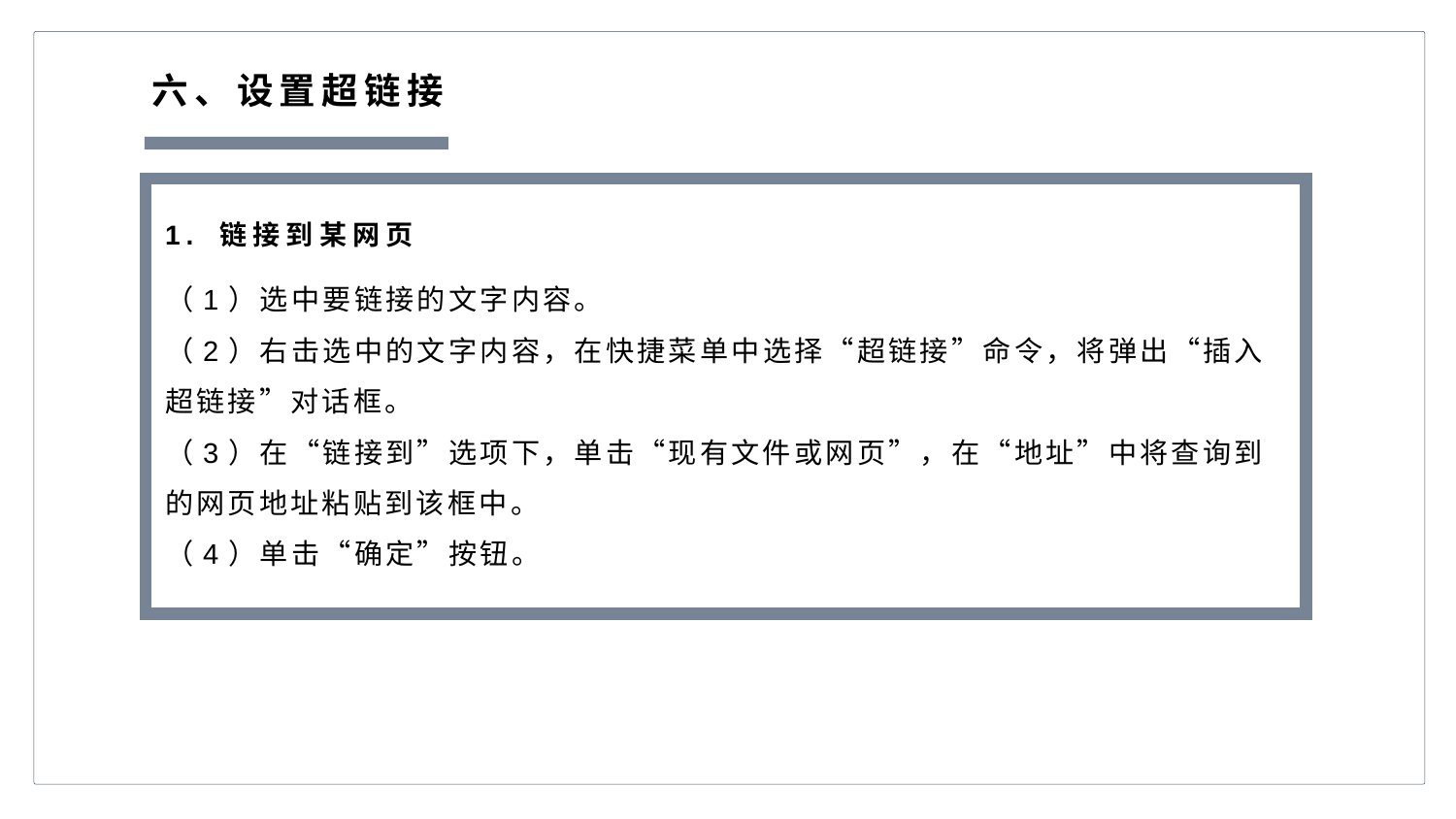

六、设置超链接

1. 链接到某网页
（1）选中要链接的文字内容。
（2）右击选中的文字内容，在快捷菜单中选择“超链接”命令，将弹出“插入超链接”对话框。
（3）在“链接到”选项下，单击“现有文件或网页”，在“地址”中将查询到的网页地址粘贴到该框中。
（4）单击“确定”按钮。